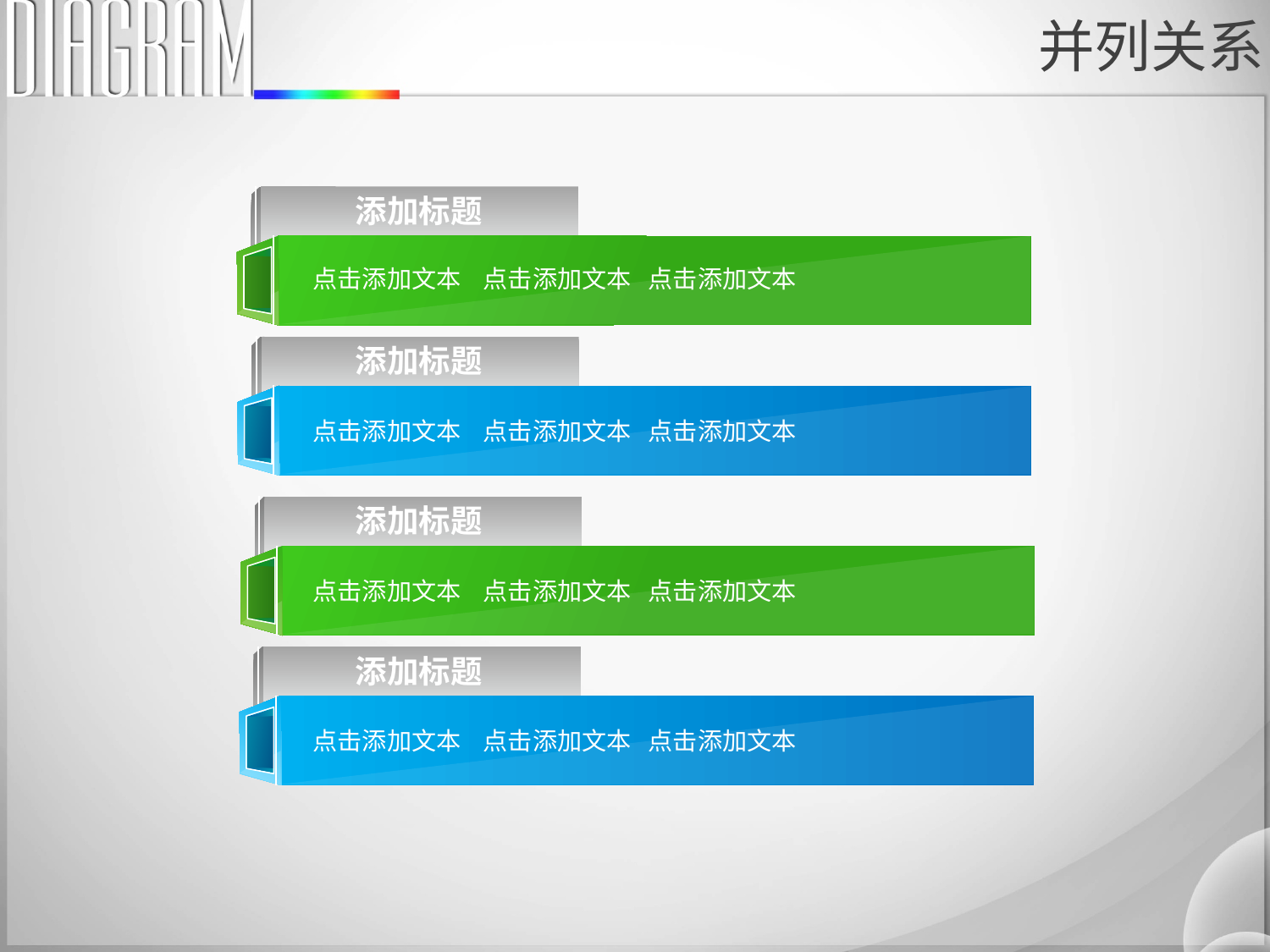

并列关系
添加标题

点击添加文本    点击添加文本   点击添加文本
添加标题

点击添加文本    点击添加文本   点击添加文本
添加标题

点击添加文本    点击添加文本   点击添加文本
添加标题

点击添加文本    点击添加文本   点击添加文本